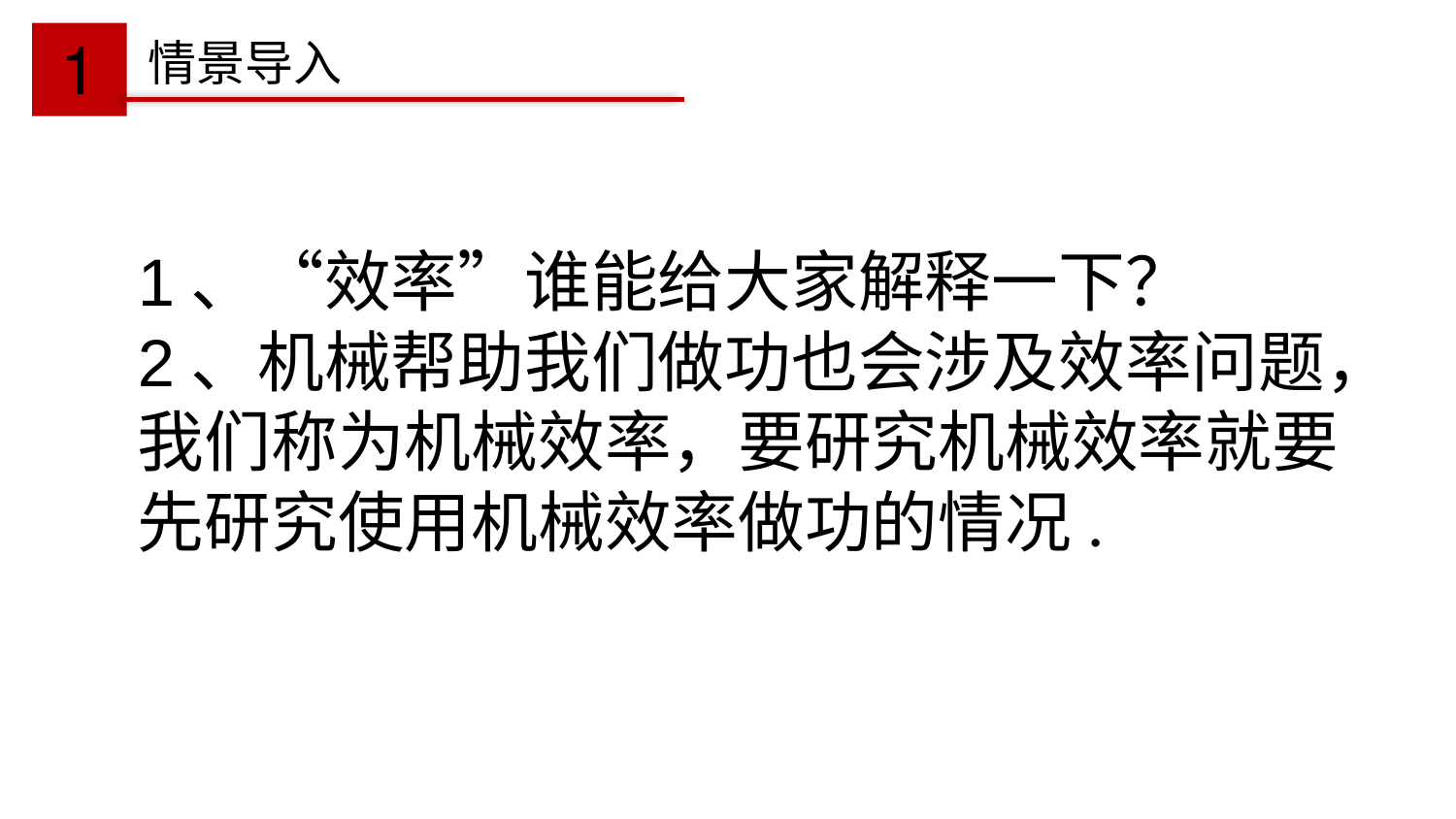

1
情景导入
1、“效率”谁能给大家解释一下？
2、机械帮助我们做功也会涉及效率问题，我们称为机械效率，要研究机械效率就要先研究使用机械效率做功的情况.